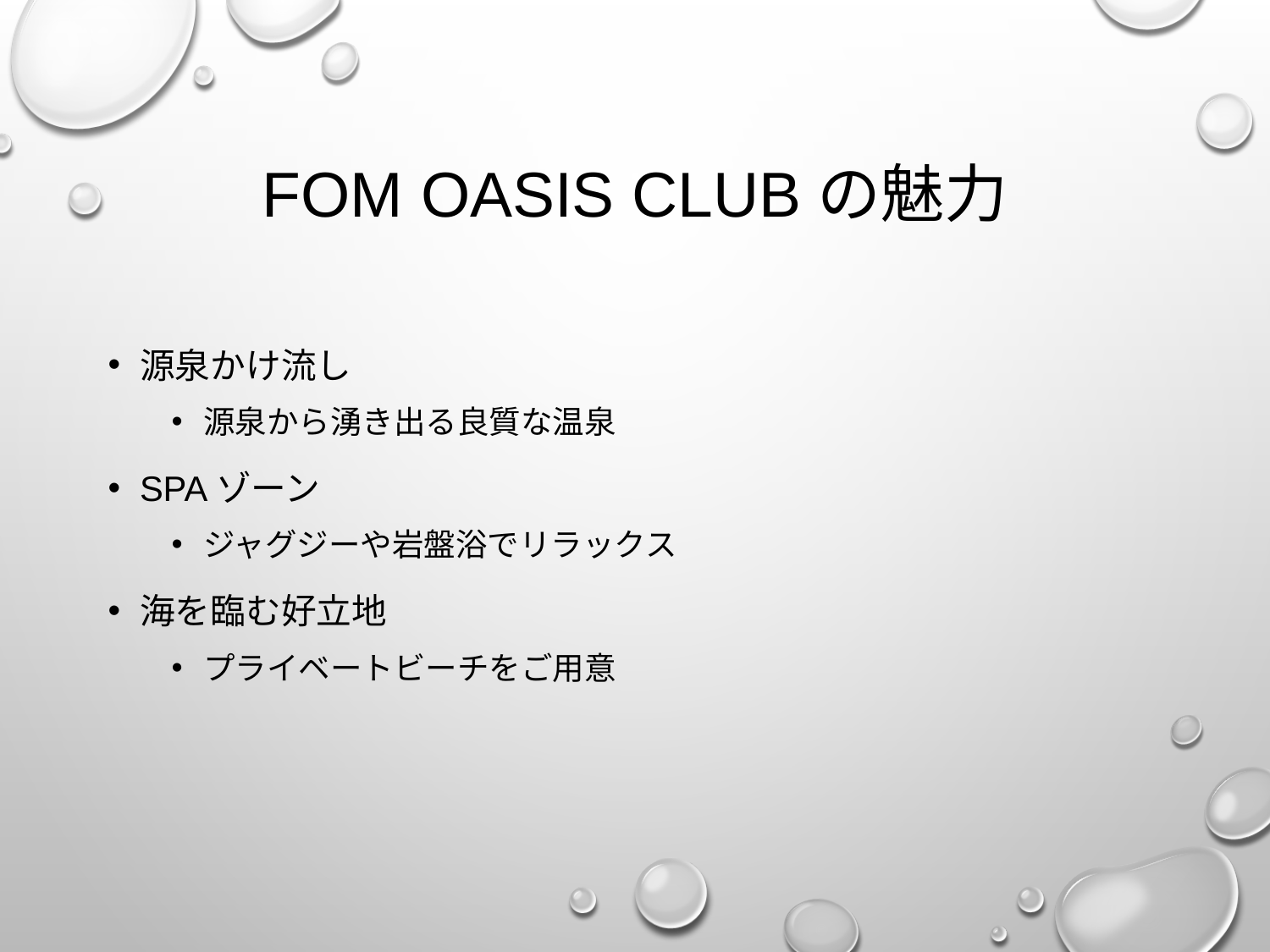

# FOM OASIS CLUBの魅力
源泉かけ流し
源泉から湧き出る良質な温泉
SPAゾーン
ジャグジーや岩盤浴でリラックス
海を臨む好立地
プライベートビーチをご用意